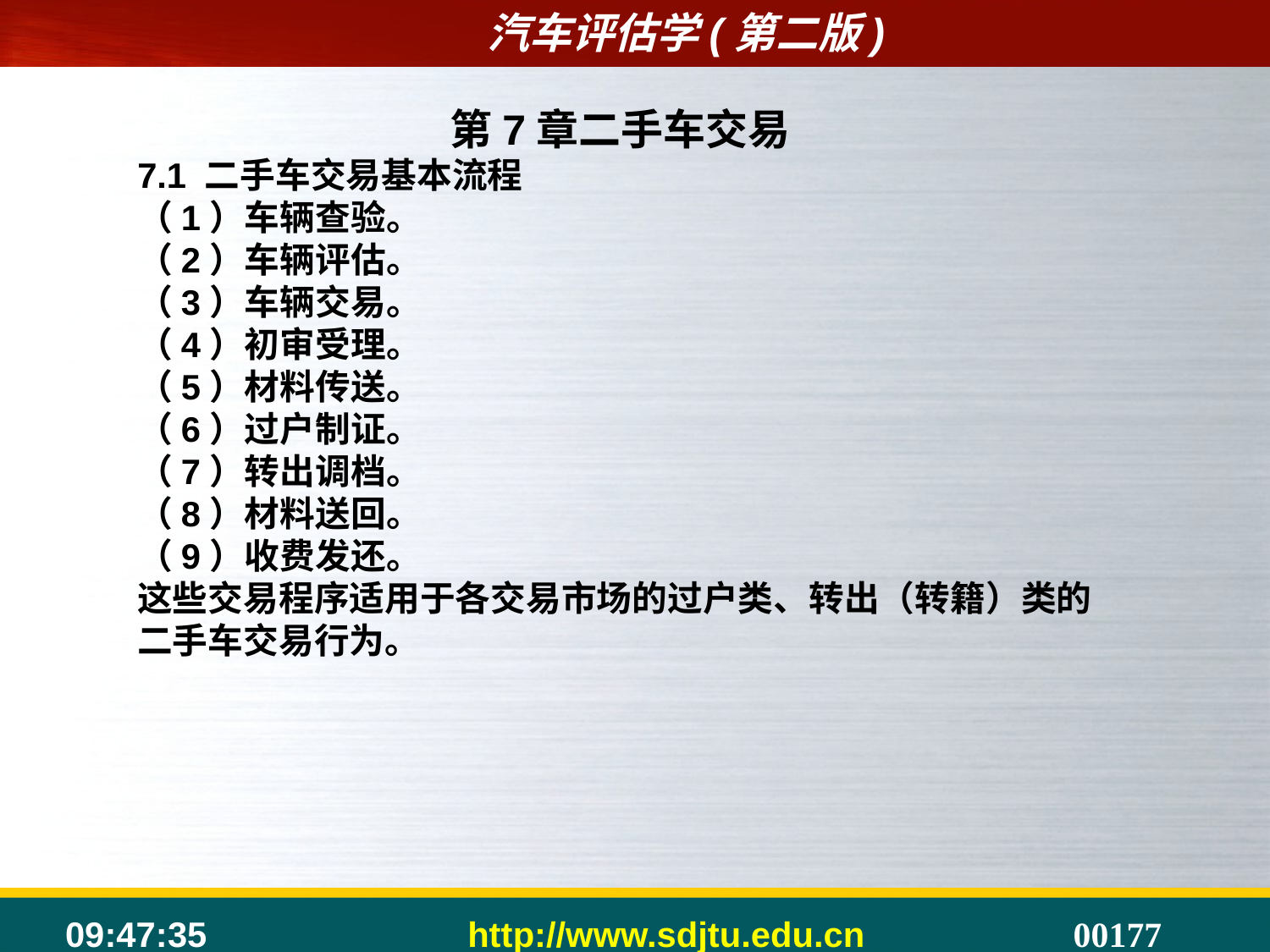

第7章二手车交易
7.1 二手车交易基本流程
（1）车辆查验。
（2）车辆评估。
（3）车辆交易。
（4）初审受理。
（5）材料传送。
（6）过户制证。
（7）转出调档。
（8）材料送回。
（9）收费发还。
这些交易程序适用于各交易市场的过户类、转出（转籍）类的二手车交易行为。